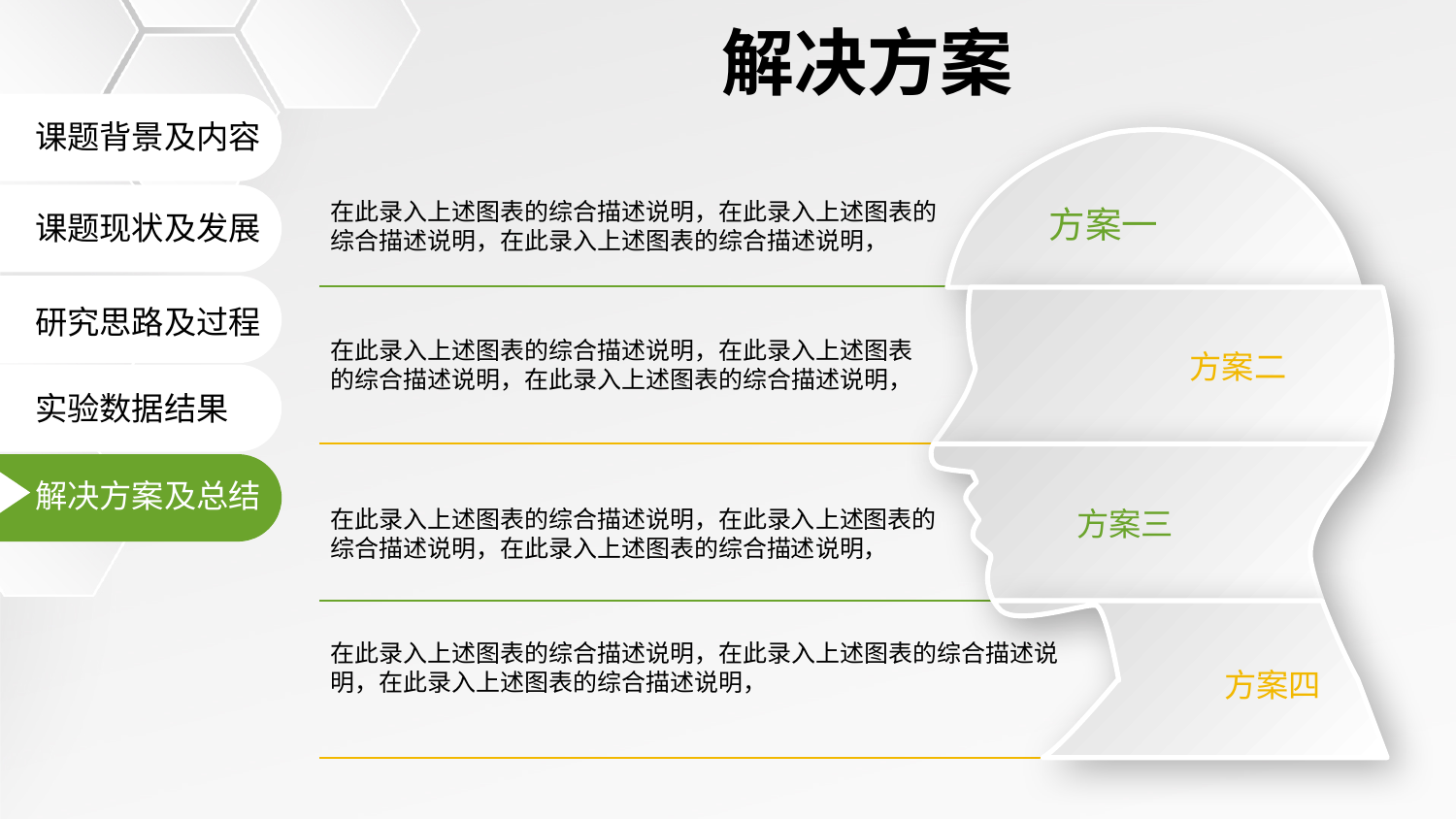

解决方案

课题背景及内容

在此录入上述图表的综合描述说明，在此录入上述图表的综合描述说明，在此录入上述图表的综合描述说明，

方案一
课题现状及发展

研究思路及过程
在此录入上述图表的综合描述说明，在此录入上述图表的综合描述说明，在此录入上述图表的综合描述说明，

方案二

实验数据结果

解决方案及总结

在此录入上述图表的综合描述说明，在此录入上述图表的综合描述说明，在此录入上述图表的综合描述说明，

方案三

在此录入上述图表的综合描述说明，在此录入上述图表的综合描述说明，在此录入上述图表的综合描述说明，

方案四